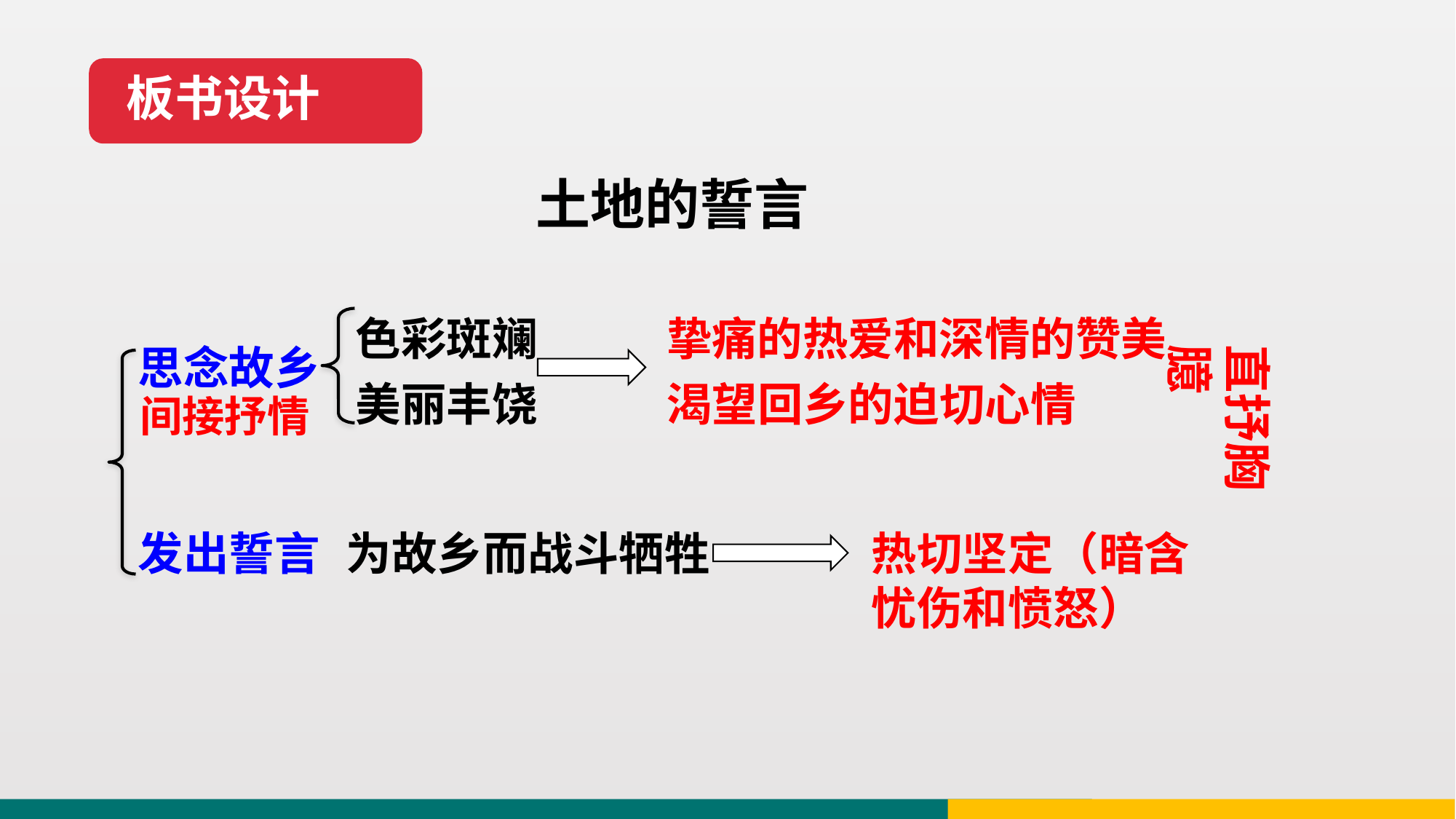

板书设计
土地的誓言
色彩斑斓
美丽丰饶
挚痛的热爱和深情的赞美
渴望回乡的迫切心情

直抒胸臆
思念故乡

间接抒情
为故乡而战斗牺牲
热切坚定（暗含忧伤和愤怒）
发出誓言